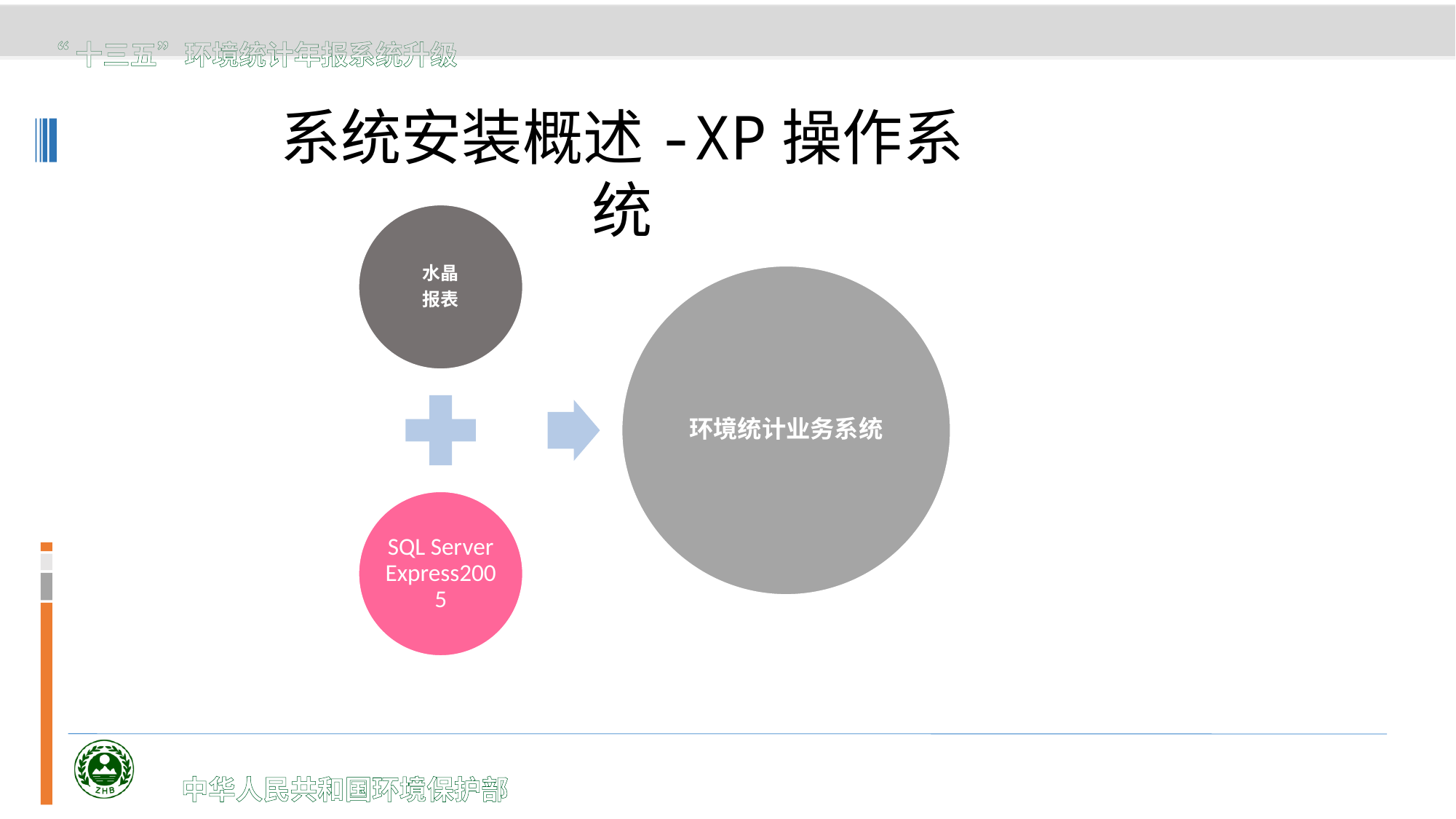

系统安装概述-XP操作系统
水晶
报表

SQL Server Express2005

环境统计业务系统